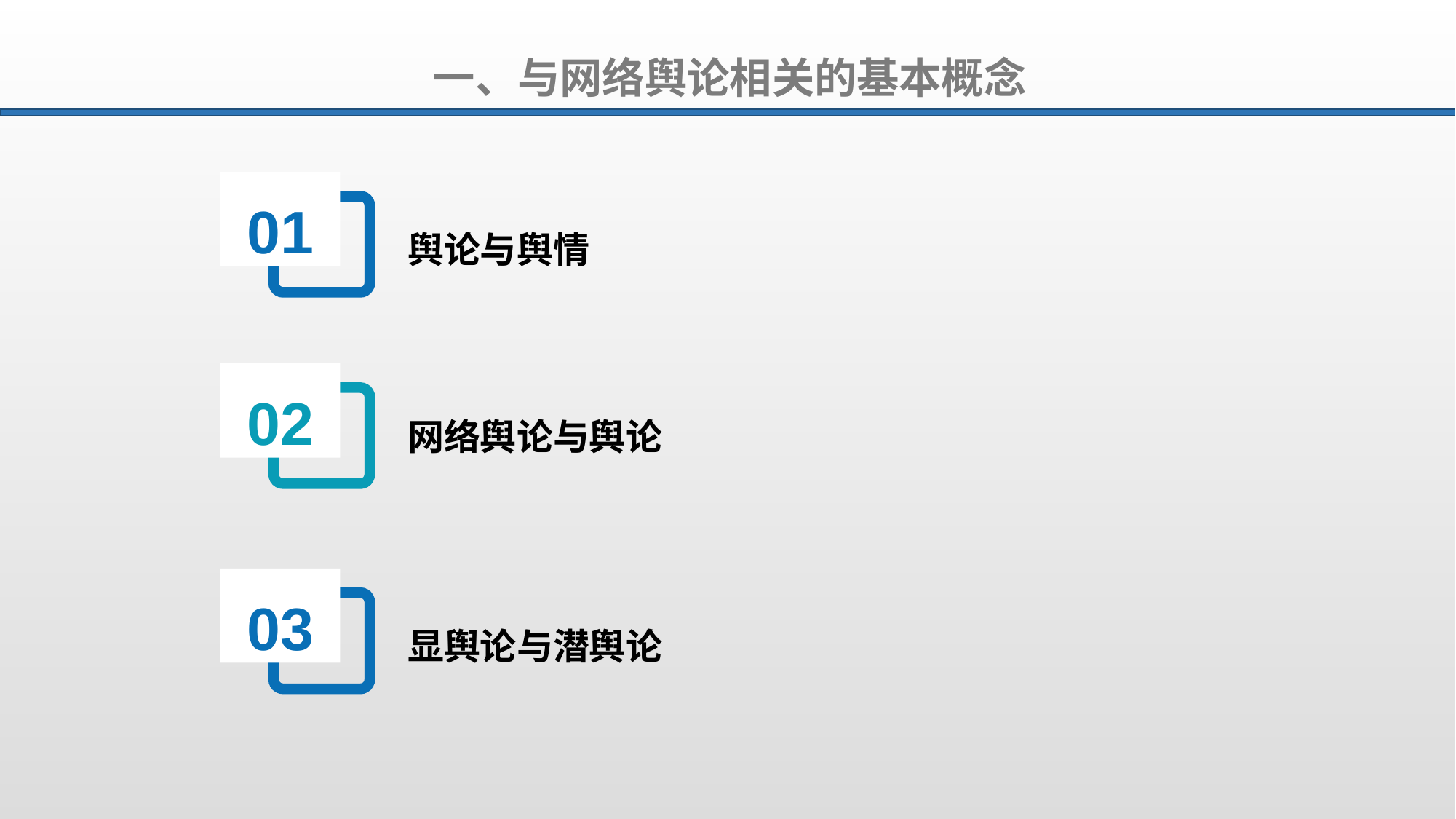

一、与网络舆论相关的基本概念

01

舆论与舆情
02

网络舆论与舆论
03

显舆论与潜舆论